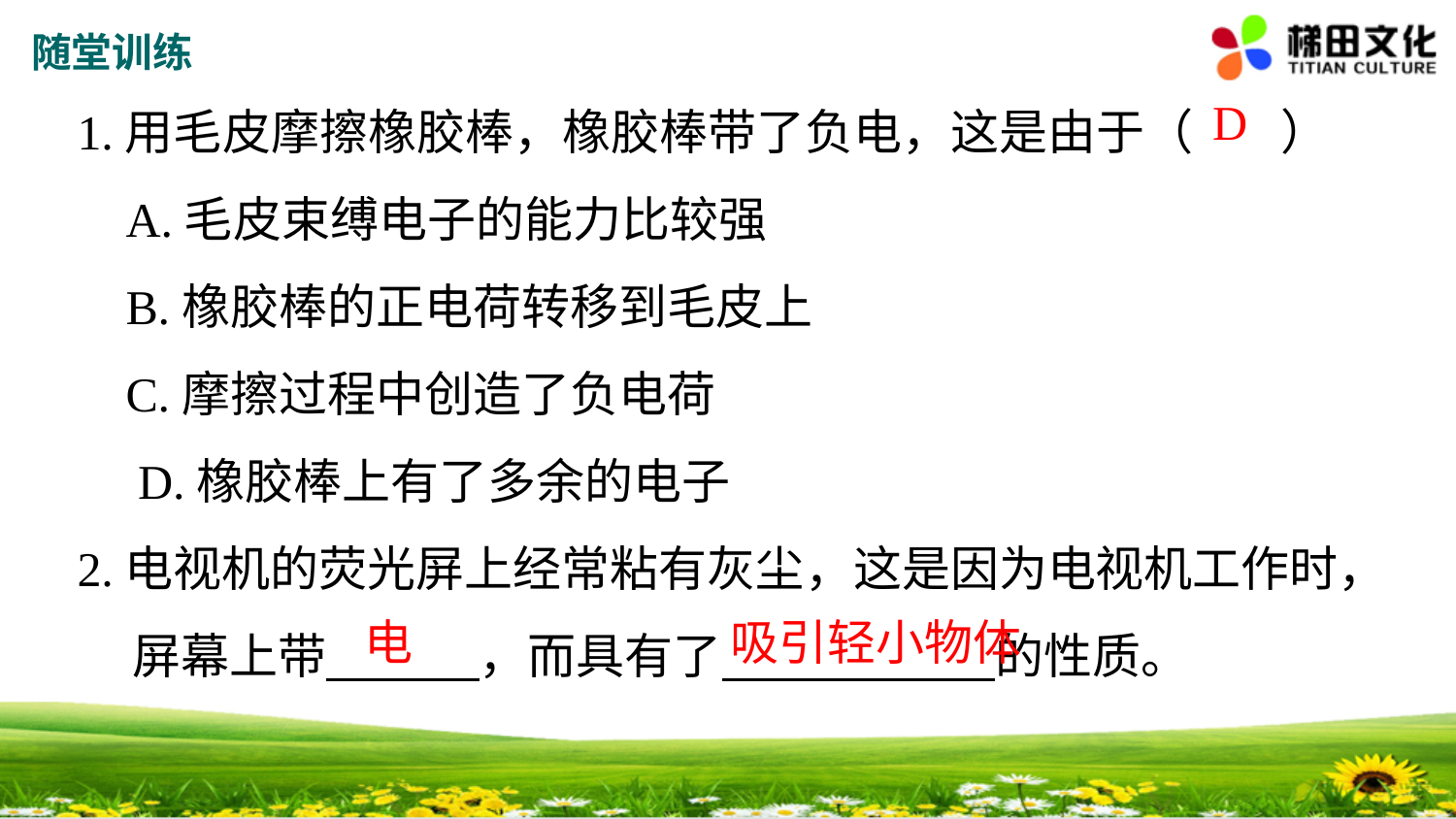

随堂训练
1.用毛皮摩擦橡胶棒，橡胶棒带了负电，这是由于（        ）
    A.毛皮束缚电子的能力比较强
    B.橡胶棒的正电荷转移到毛皮上
    C.摩擦过程中创造了负电荷
     D.橡胶棒上有了多余的电子
2.电视机的荧光屏上经常粘有灰尘，这是因为电视机工作时，
    屏幕上带              ，而具有了                         的性质。
D
电
吸引轻小物体